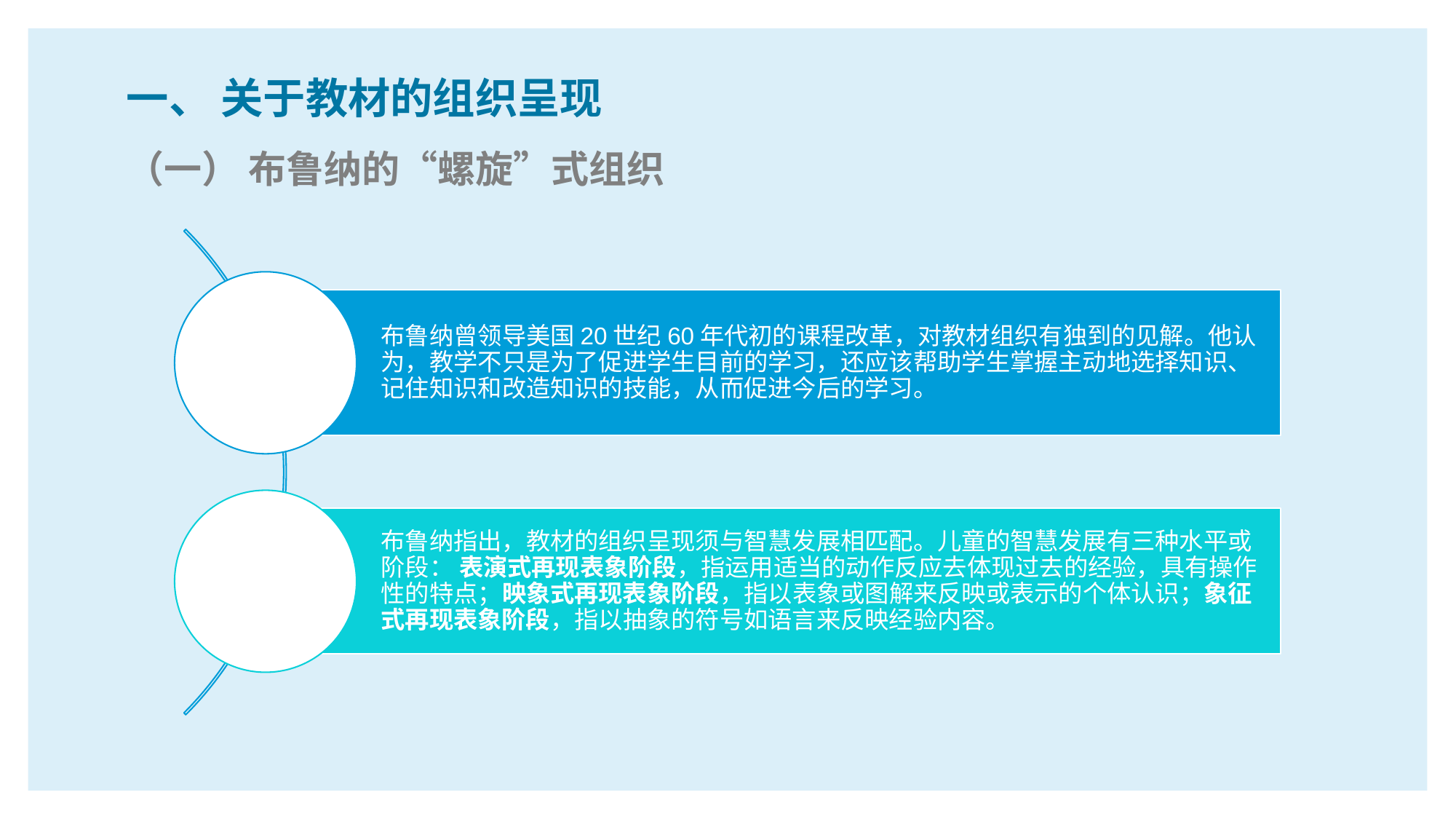

一、 关于教材的组织呈现
（一） 布鲁纳的“螺旋”式组织
布鲁纳曾领导美国20世纪60年代初的课程改革，对教材组织有独到的见解。他认为，教学不只是为了促进学生目前的学习，还应该帮助学生掌握主动地选择知识、记住知识和改造知识的技能，从而促进今后的学习。
布鲁纳指出，教材的组织呈现须与智慧发展相匹配。儿童的智慧发展有三种水平或阶段： 表演式再现表象阶段，指运用适当的动作反应去体现过去的经验，具有操作性的特点；映象式再现表象阶段，指以表象或图解来反映或表示的个体认识；象征式再现表象阶段，指以抽象的符号如语言来反映经验内容。